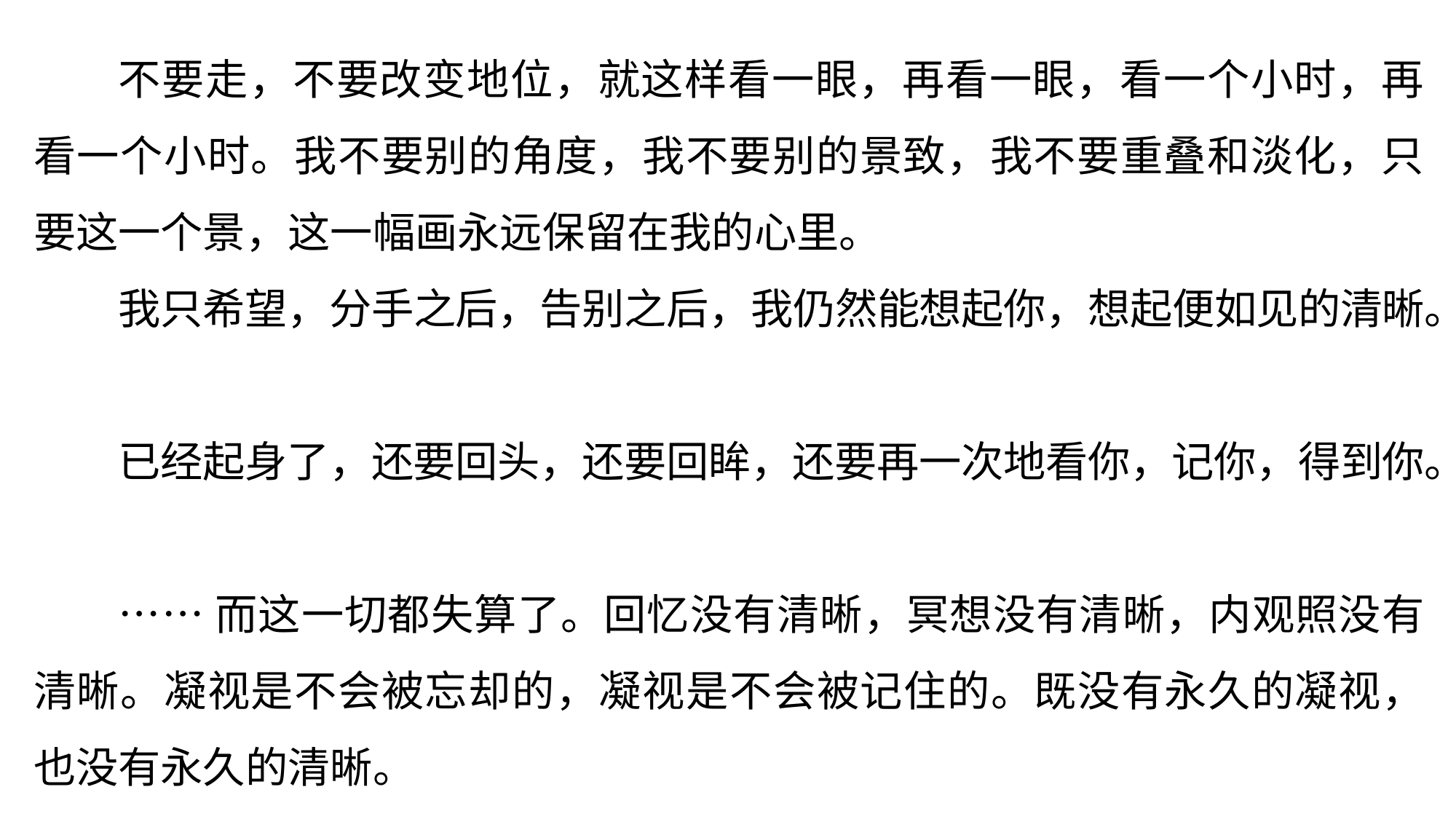

不要走，不要改变地位，就这样看一眼，再看一眼，看一个小时，再看一个小时。我不要别的角度，我不要别的景致，我不要重叠和淡化，只要这一个景，这一幅画永远保留在我的心里。
我只希望，分手之后，告别之后，我仍然能想起你，想起便如见的清晰。
已经起身了，还要回头，还要回眸，还要再一次地看你，记你，得到你。
……而这一切都失算了。回忆没有清晰，冥想没有清晰，内观照没有清晰。凝视是不会被忘却的，凝视是不会被记住的。既没有永久的凝视，也没有永久的清晰。
已经记不起形状的莲花，别来无恙吗？